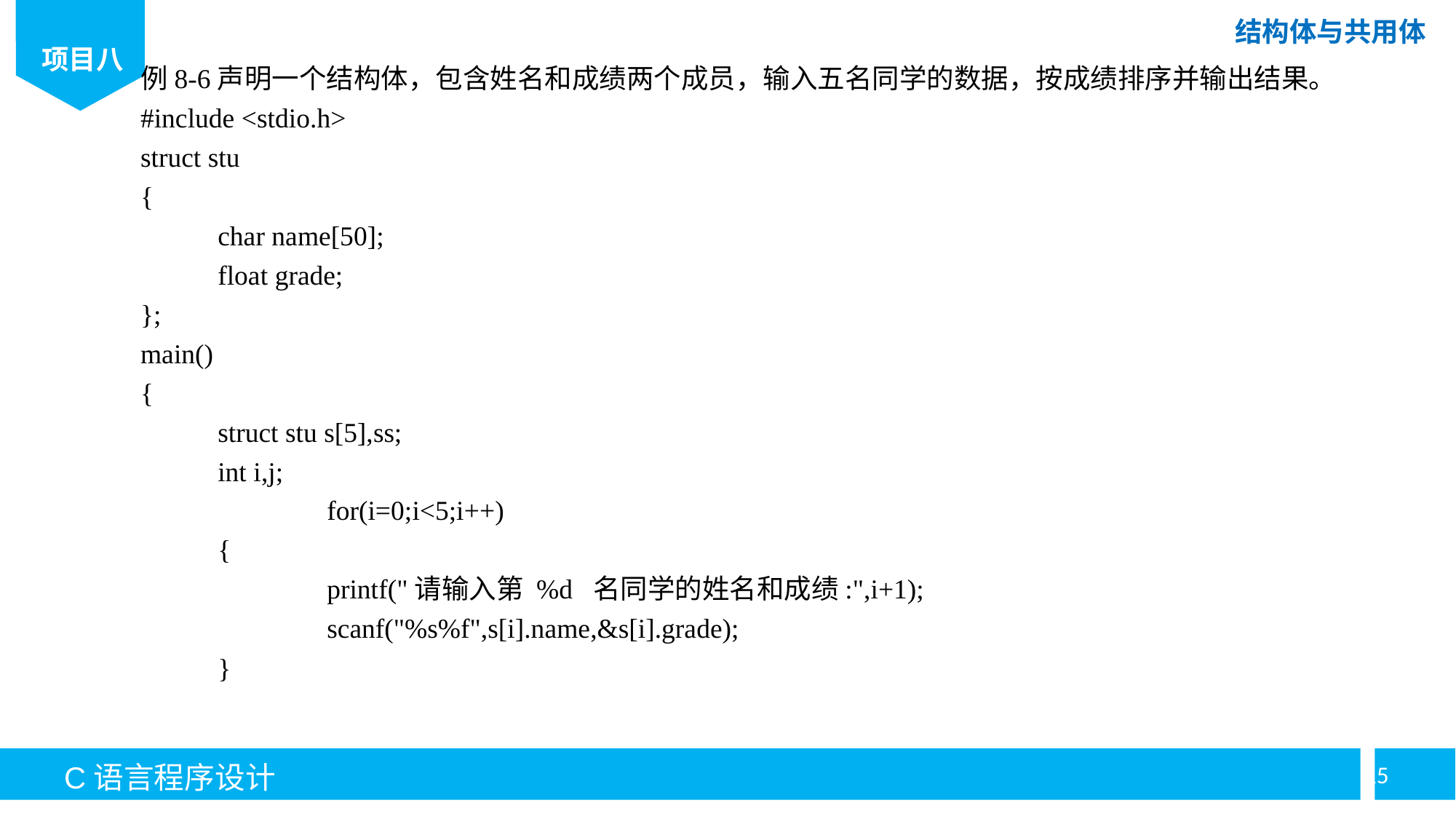

例8-6声明一个结构体，包含姓名和成绩两个成员，输入五名同学的数据，按成绩排序并输出结果。
#include <stdio.h>
struct stu
{
	char name[50];
	float grade;
};
main()
{
	struct stu s[5],ss;
	int i,j;
		for(i=0;i<5;i++)
	{
		printf("请输入第 %d  名同学的姓名和成绩:",i+1);
		scanf("%s%f",s[i].name,&s[i].grade);
	}